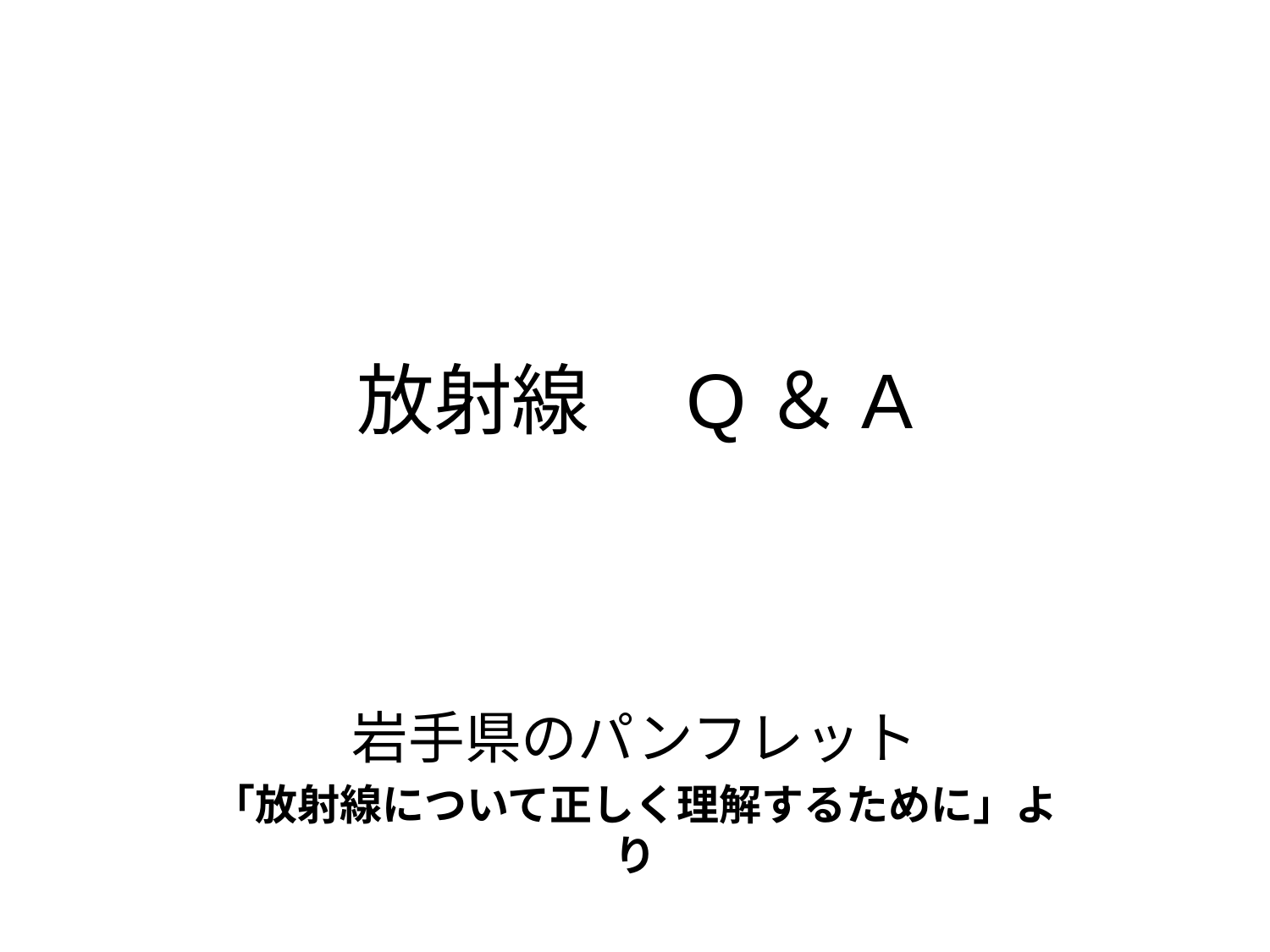

# 放射線　Q＆A
岩手県のパンフレット
「放射線について正しく理解するために」より